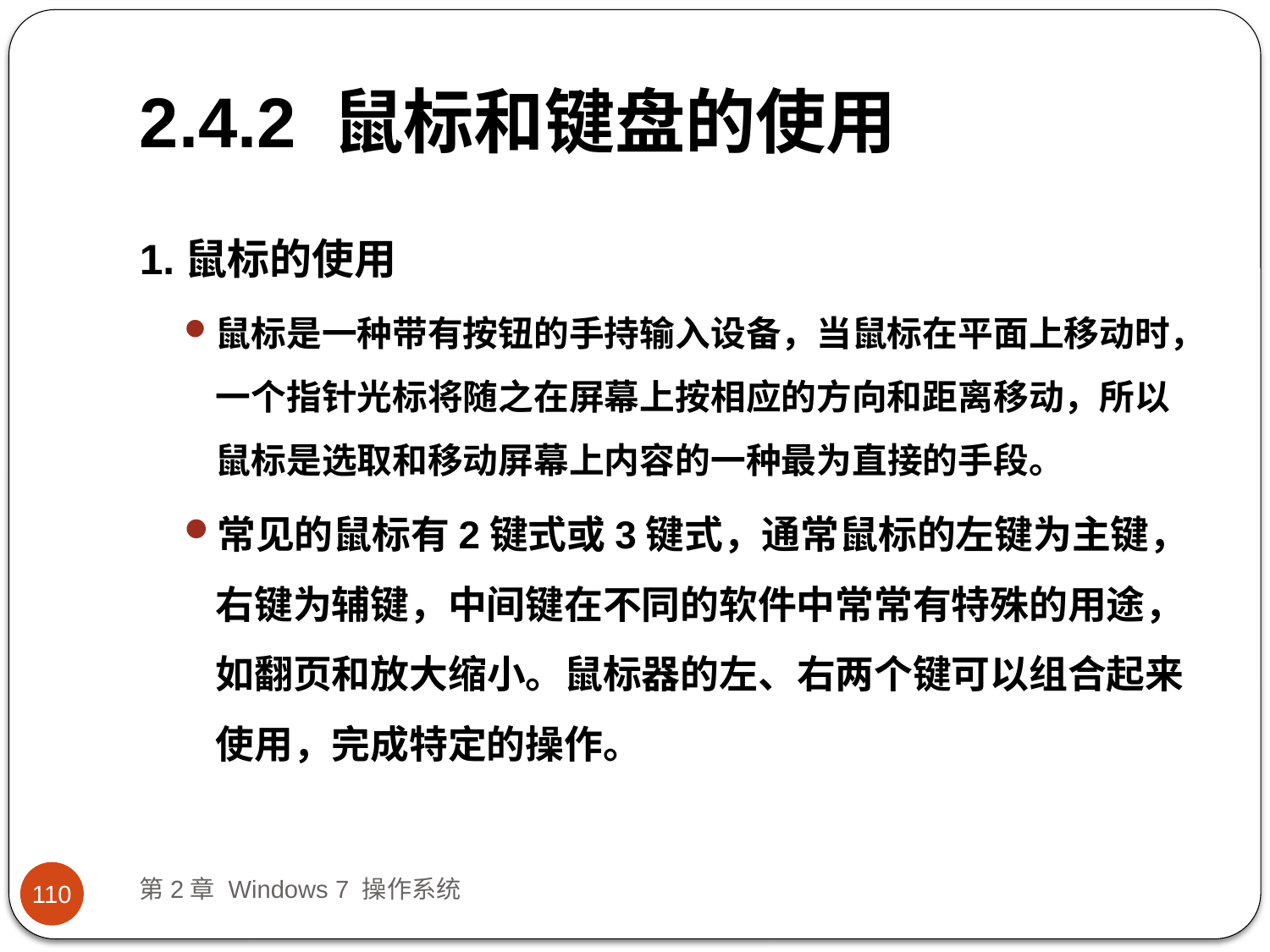

# 2.4.2 鼠标和键盘的使用
1.鼠标的使用
鼠标是一种带有按钮的手持输入设备，当鼠标在平面上移动时，一个指针光标将随之在屏幕上按相应的方向和距离移动，所以鼠标是选取和移动屏幕上内容的一种最为直接的手段。
常见的鼠标有2键式或3键式，通常鼠标的左键为主键，右键为辅键，中间键在不同的软件中常常有特殊的用途，如翻页和放大缩小。鼠标器的左、右两个键可以组合起来使用，完成特定的操作。
第2章 Windows 7 操作系统
110